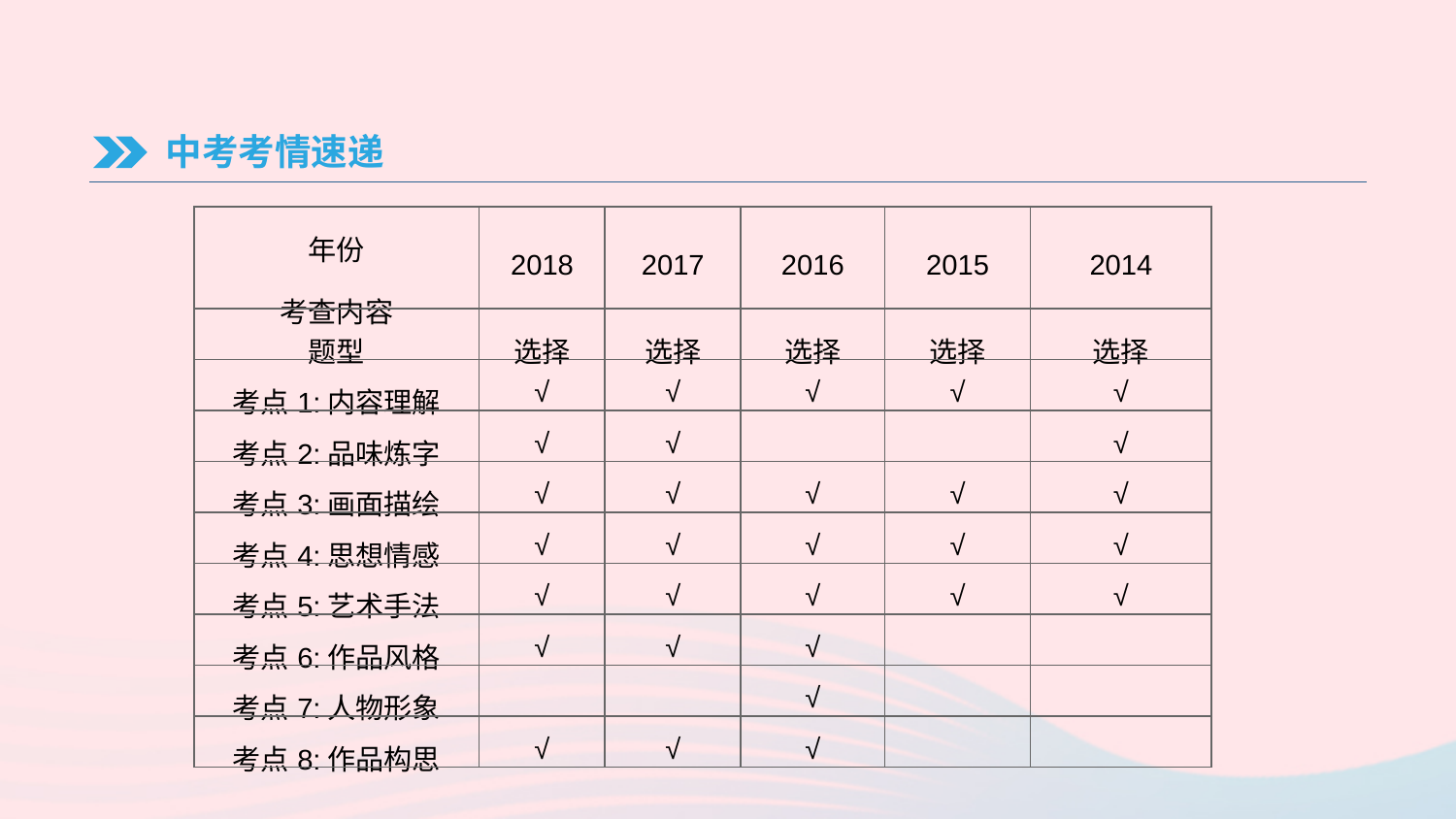

中考考情速递

| 年份 考查内容 | 2018 | 2017 | 2016 | 2015 | 2014 |
| --- | --- | --- | --- | --- | --- |
| 题型 | 选择 | 选择 | 选择 | 选择 | 选择 |
| 考点1:内容理解 | √ | √ | √ | √ | √ |
| 考点2:品味炼字 | √ | √ |  |  | √ |
| 考点3:画面描绘 | √ | √ | √ | √ | √ |
| 考点4:思想情感 | √ | √ | √ | √ | √ |
| 考点5:艺术手法 | √ | √ | √ | √ | √ |
| 考点6:作品风格 | √ | √ | √ |  |  |
| 考点7:人物形象 |  |  | √ |  |  |
| 考点8:作品构思 | √ | √ | √ |  |  |